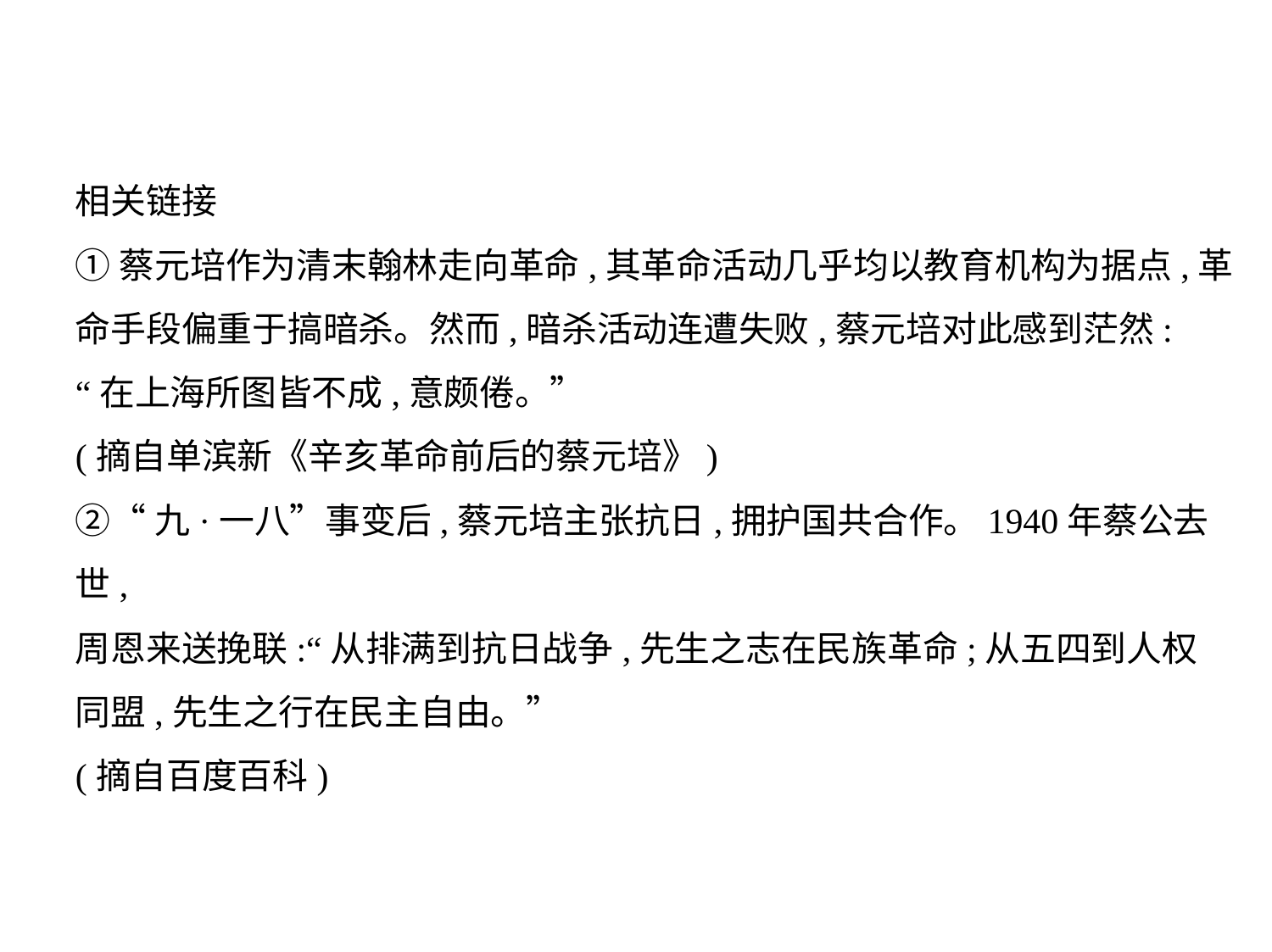

相关链接
①蔡元培作为清末翰林走向革命,其革命活动几乎均以教育机构为据点,革
命手段偏重于搞暗杀。然而,暗杀活动连遭失败,蔡元培对此感到茫然:
“在上海所图皆不成,意颇倦。”
(摘自单滨新《辛亥革命前后的蔡元培》)
②“九·一八”事变后,蔡元培主张抗日,拥护国共合作。1940年蔡公去世,
周恩来送挽联:“从排满到抗日战争,先生之志在民族革命;从五四到人权
同盟,先生之行在民主自由。”
(摘自百度百科)